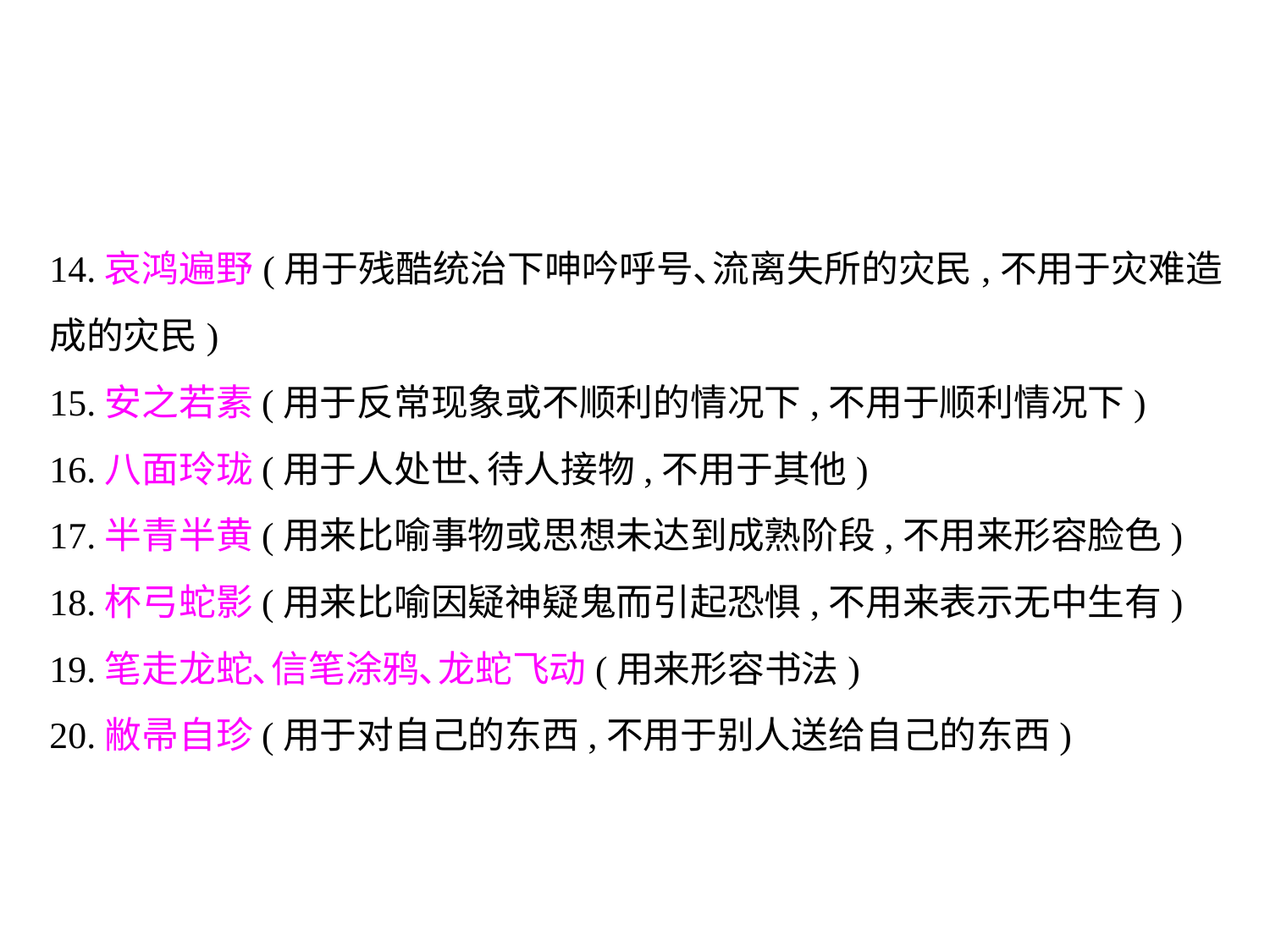

14.哀鸿遍野(用于残酷统治下呻吟呼号､流离失所的灾民,不用于灾难造成的灾民)
15.安之若素(用于反常现象或不顺利的情况下,不用于顺利情况下)
16.八面玲珑(用于人处世､待人接物,不用于其他)
17.半青半黄(用来比喻事物或思想未达到成熟阶段,不用来形容脸色)
18.杯弓蛇影(用来比喻因疑神疑鬼而引起恐惧,不用来表示无中生有)
19.笔走龙蛇､信笔涂鸦､龙蛇飞动(用来形容书法)
20.敝帚自珍(用于对自己的东西,不用于别人送给自己的东西)